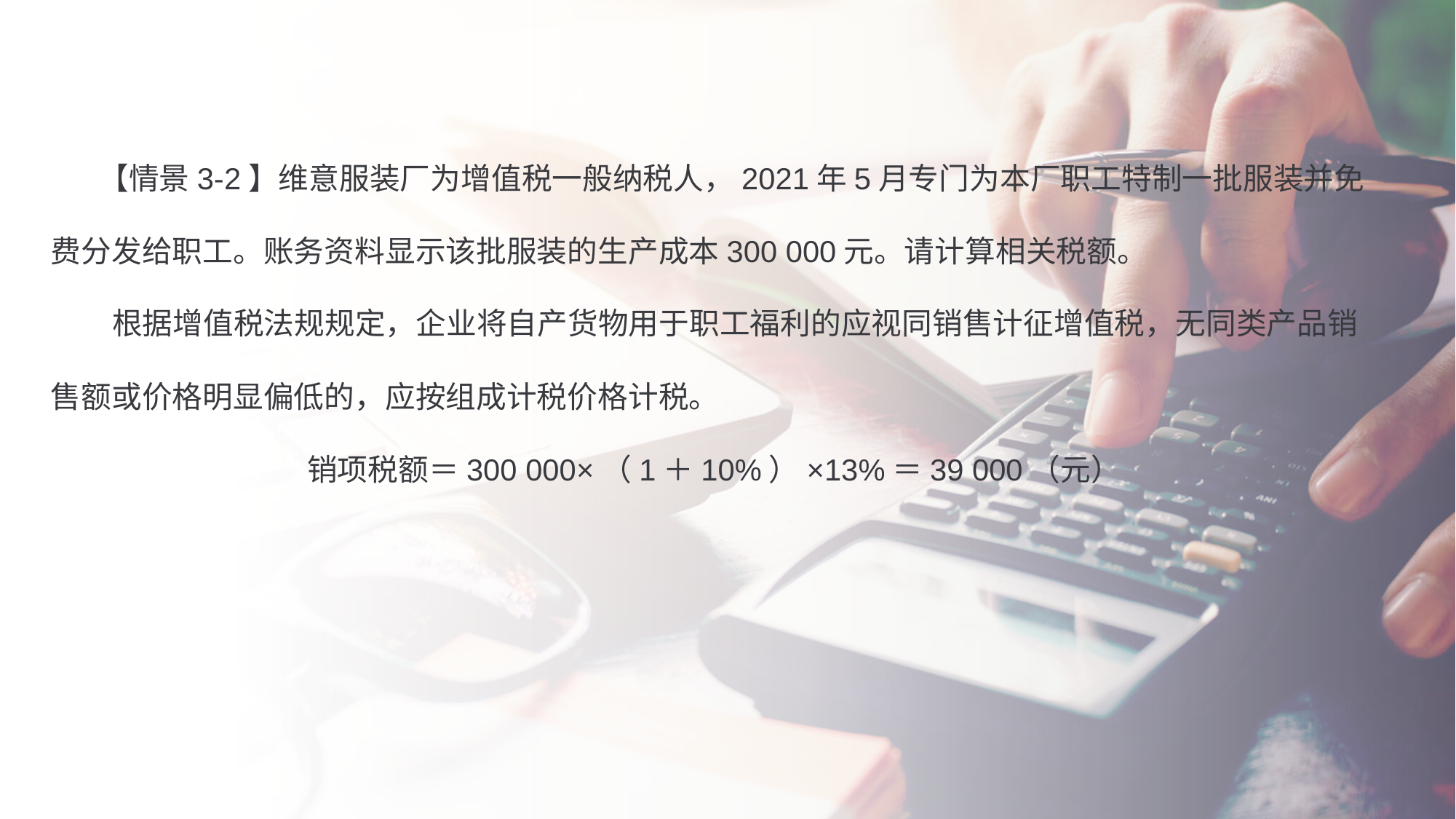

【情景3-2】维意服装厂为增值税一般纳税人，2021年5月专门为本厂职工特制一批服装并免费分发给职工。账务资料显示该批服装的生产成本300 000元。请计算相关税额。
        根据增值税法规规定，企业将自产货物用于职工福利的应视同销售计征增值税，无同类产品销售额或价格明显偏低的，应按组成计税价格计税。
                                     销项税额＝300 000×（1＋10%）×13%＝39 000（元）